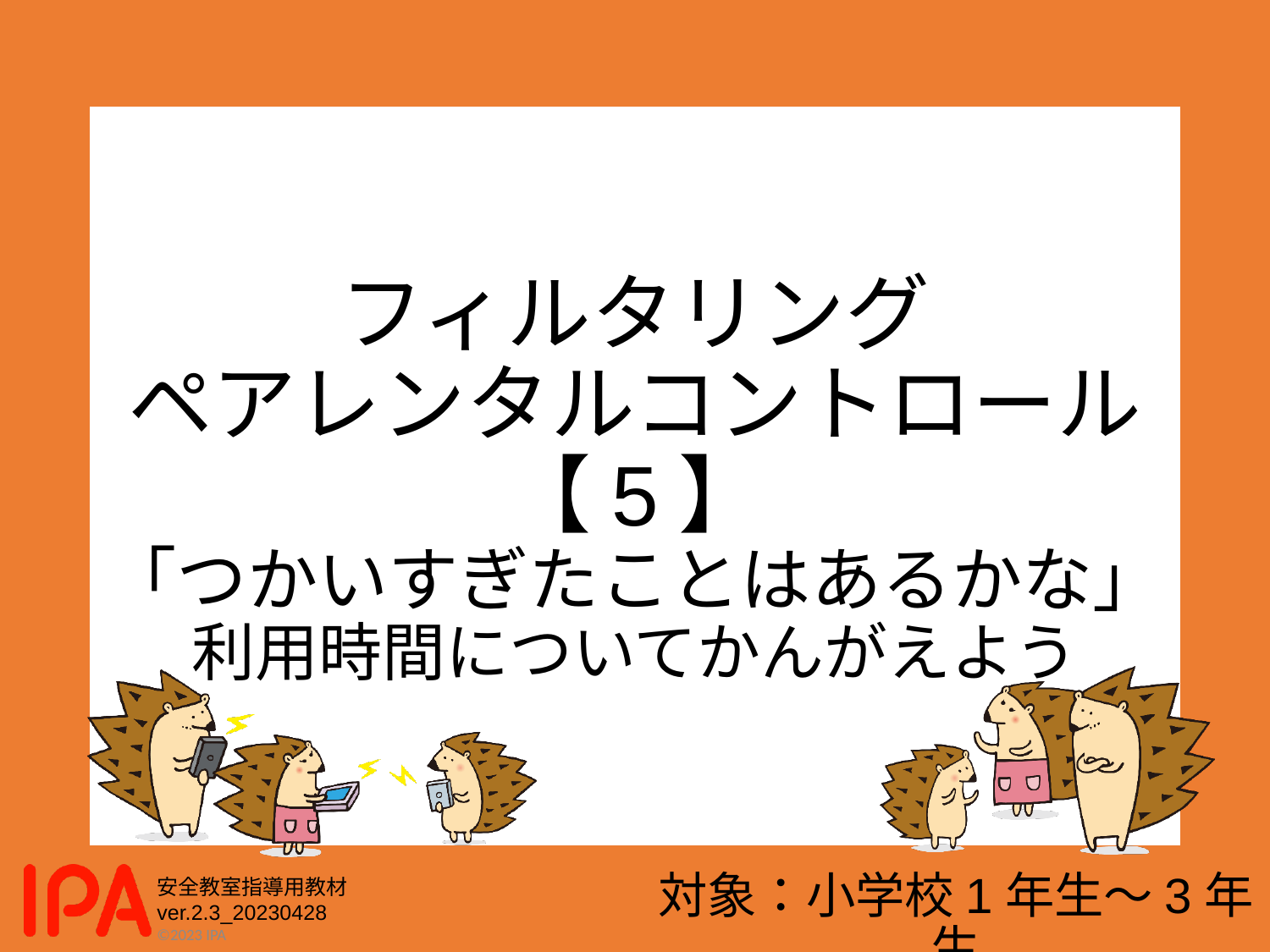

# フィルタリング ペアレンタルコントロール【5】 「つかいすぎたことはあるかな」 利用時間についてかんがえよう
対象：小学校1年生～3年生